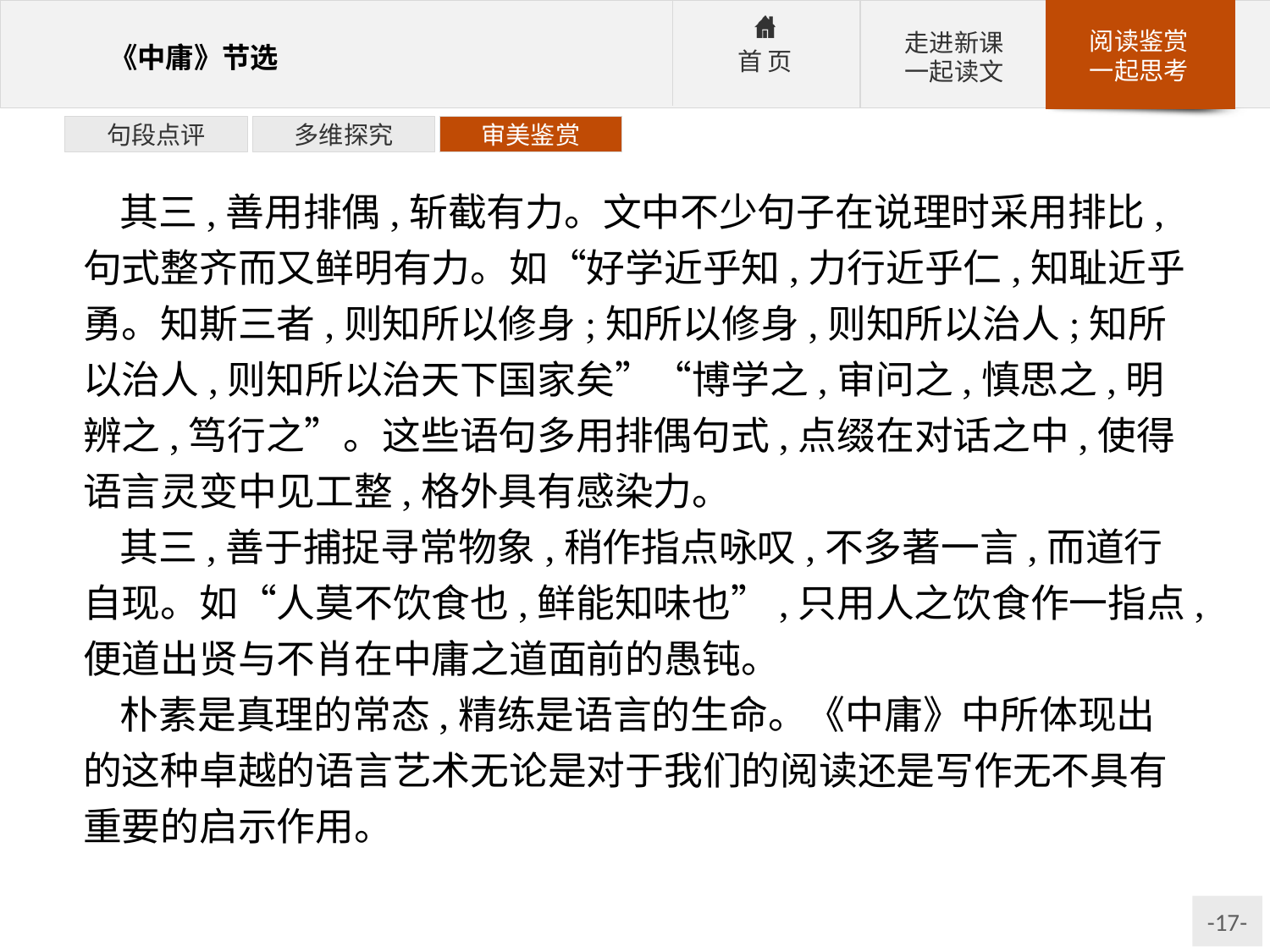

句段点评
多维探究
审美鉴赏
其三,善用排偶,斩截有力。文中不少句子在说理时采用排比,句式整齐而又鲜明有力。如“好学近乎知,力行近乎仁,知耻近乎勇。知斯三者,则知所以修身;知所以修身,则知所以治人;知所以治人,则知所以治天下国家矣”“博学之,审问之,慎思之,明辨之,笃行之”。这些语句多用排偶句式,点缀在对话之中,使得语言灵变中见工整,格外具有感染力。
其三,善于捕捉寻常物象,稍作指点咏叹,不多著一言,而道行自现。如“人莫不饮食也,鲜能知味也”,只用人之饮食作一指点,便道出贤与不肖在中庸之道面前的愚钝。
朴素是真理的常态,精练是语言的生命。《中庸》中所体现出的这种卓越的语言艺术无论是对于我们的阅读还是写作无不具有重要的启示作用。